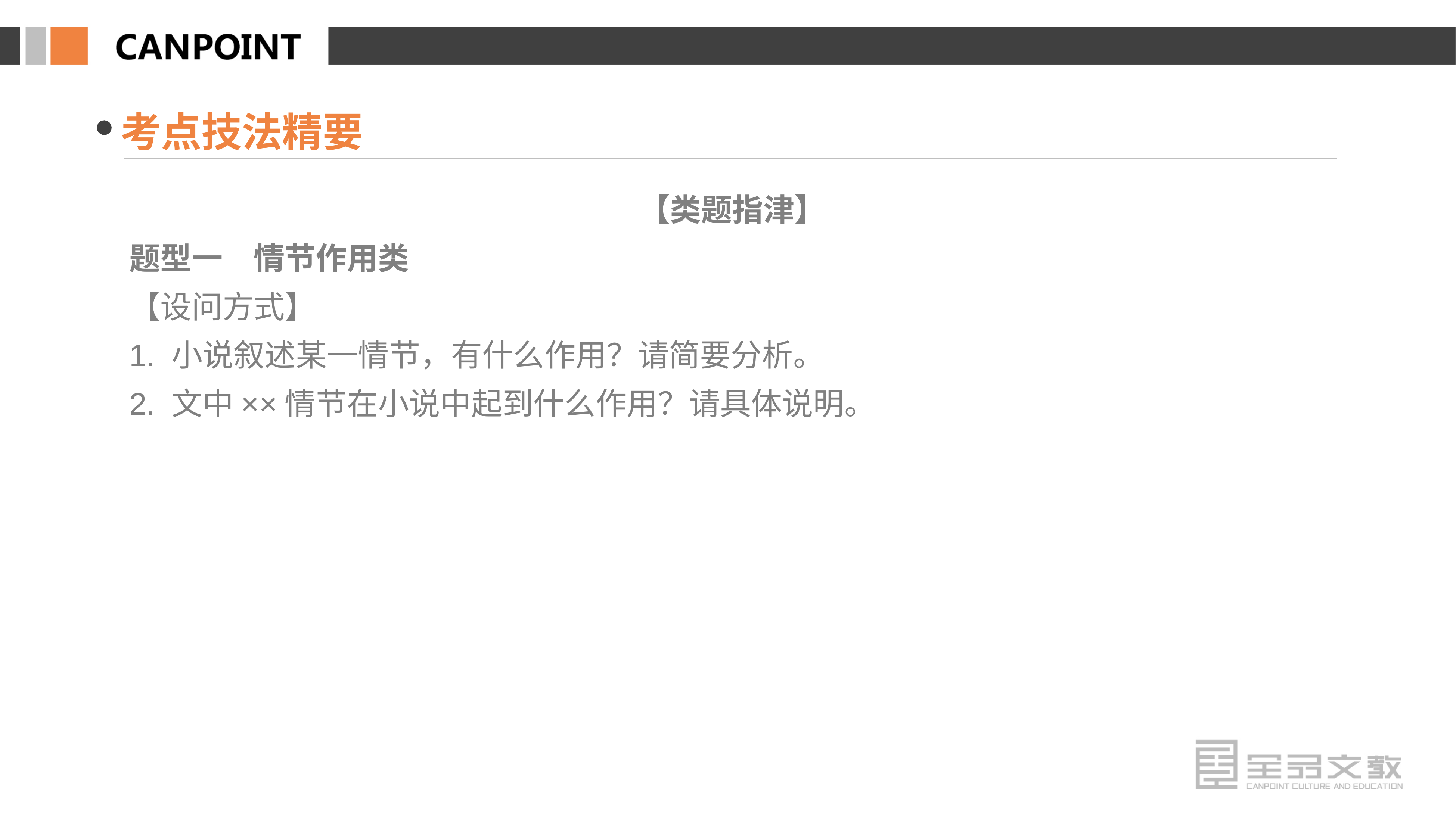

考点技法精要

【类题指津】
题型一　情节作用类
【设问方式】
1. 小说叙述某一情节，有什么作用？请简要分析。
2. 文中××情节在小说中起到什么作用？请具体说明。